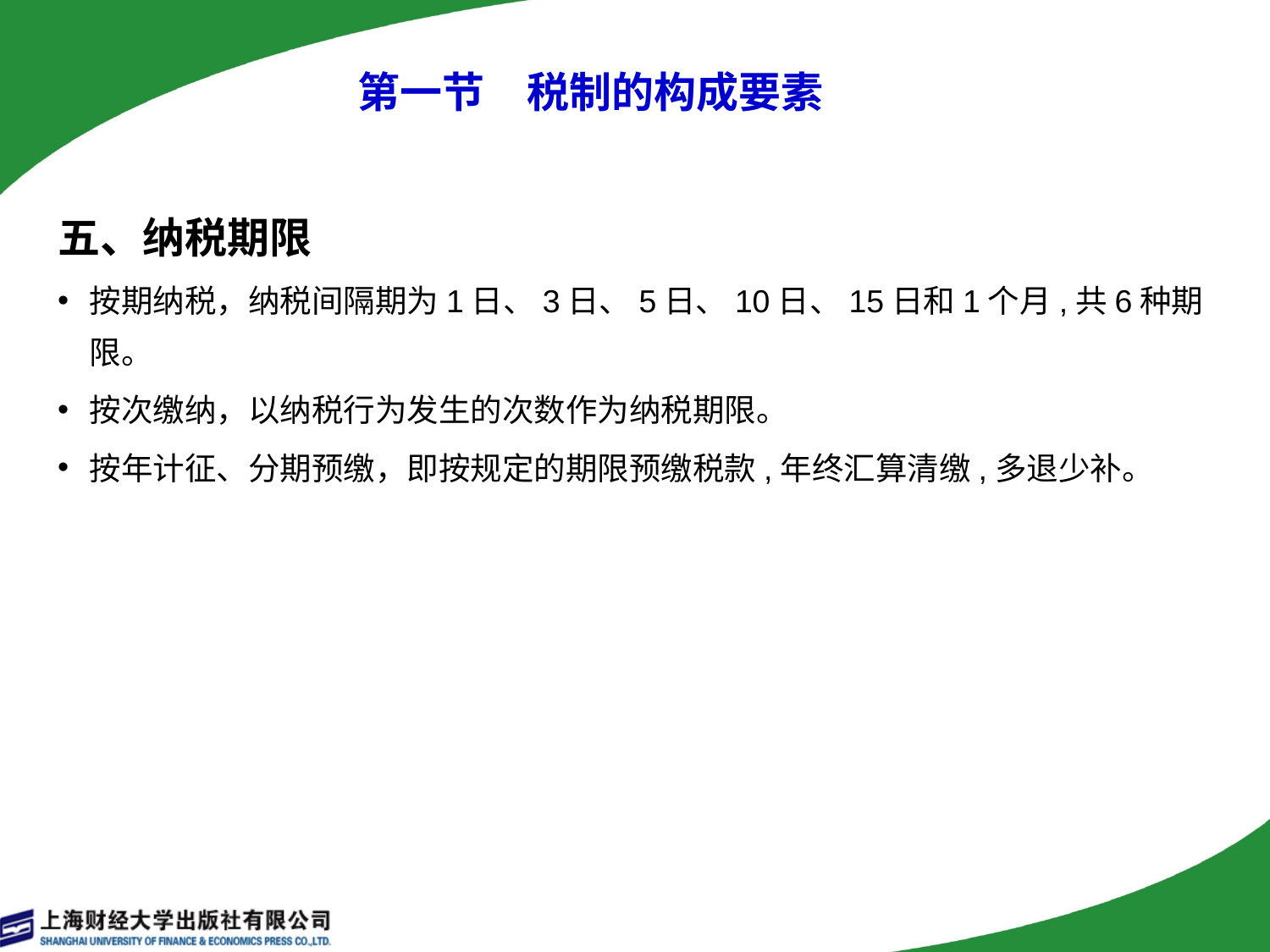

# 第一节　税制的构成要素

五、纳税期限
按期纳税，纳税间隔期为1日、3日、5日、10日、15日和1个月,共6种期限。
按次缴纳，以纳税行为发生的次数作为纳税期限。
按年计征、分期预缴，即按规定的期限预缴税款,年终汇算清缴,多退少补。